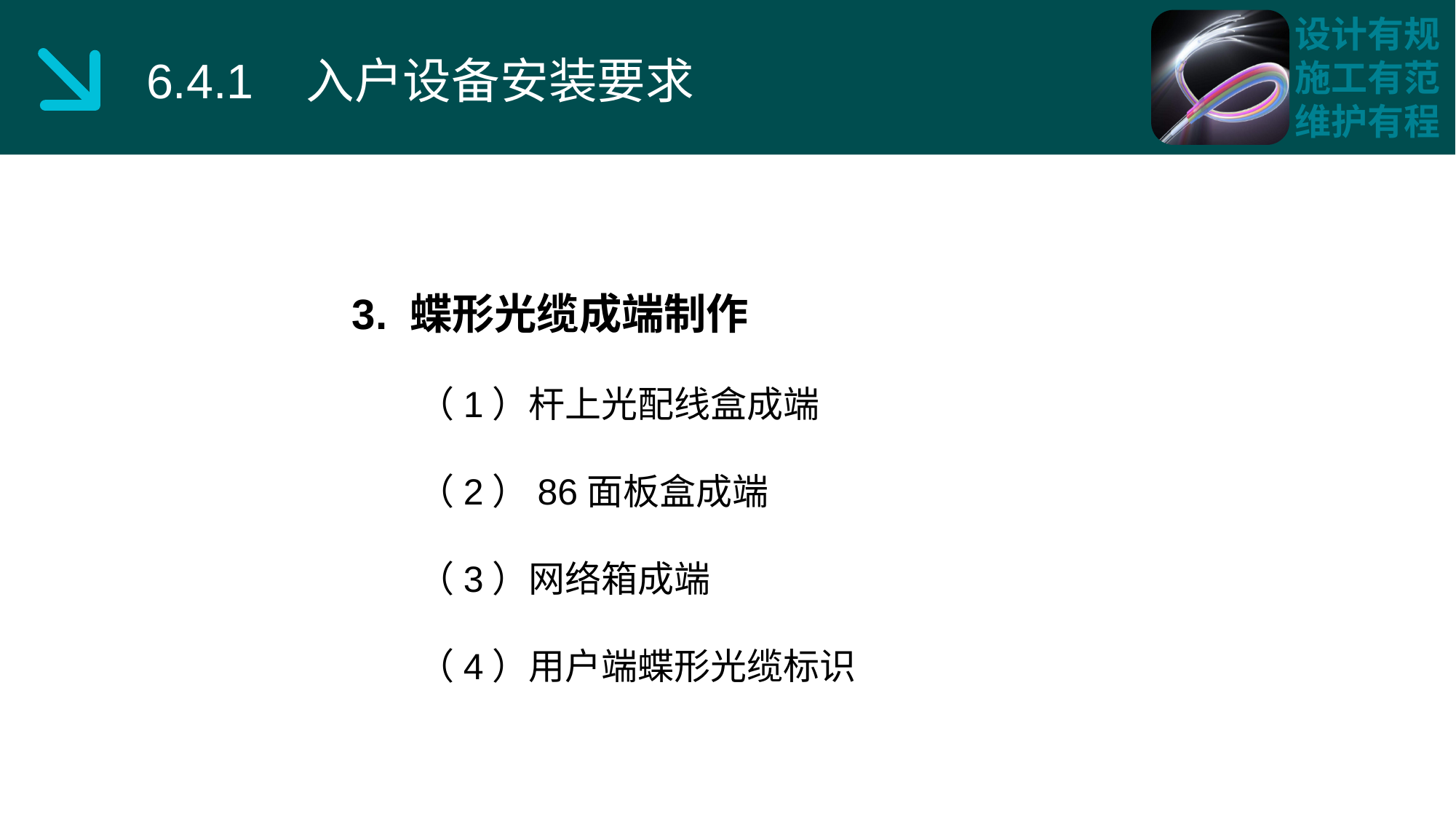

6.4.1   入户设备安装要求

3. 蝶形光缆成端制作

       （1）杆上光配线盒成端

       （2）86面板盒成端

       （3）网络箱成端

       （4）用户端蝶形光缆标识